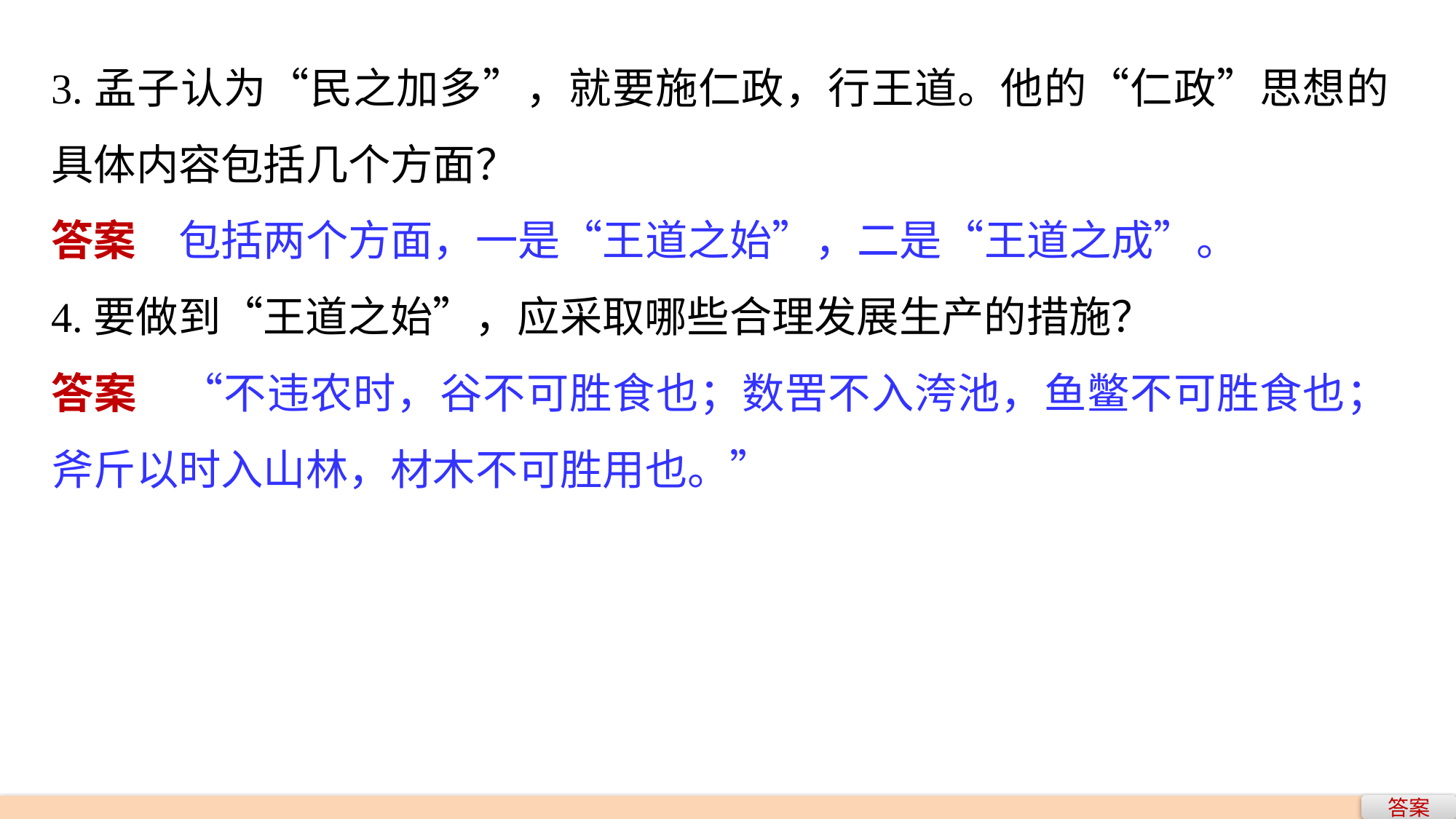

3.孟子认为“民之加多”，就要施仁政，行王道。他的“仁政”思想的具体内容包括几个方面？
答案　包括两个方面，一是“王道之始”，二是“王道之成”。
4.要做到“王道之始”，应采取哪些合理发展生产的措施？
答案　“不违农时，谷不可胜食也；数罟不入洿池，鱼鳖不可胜食也；斧斤以时入山林，材木不可胜用也。”
答案